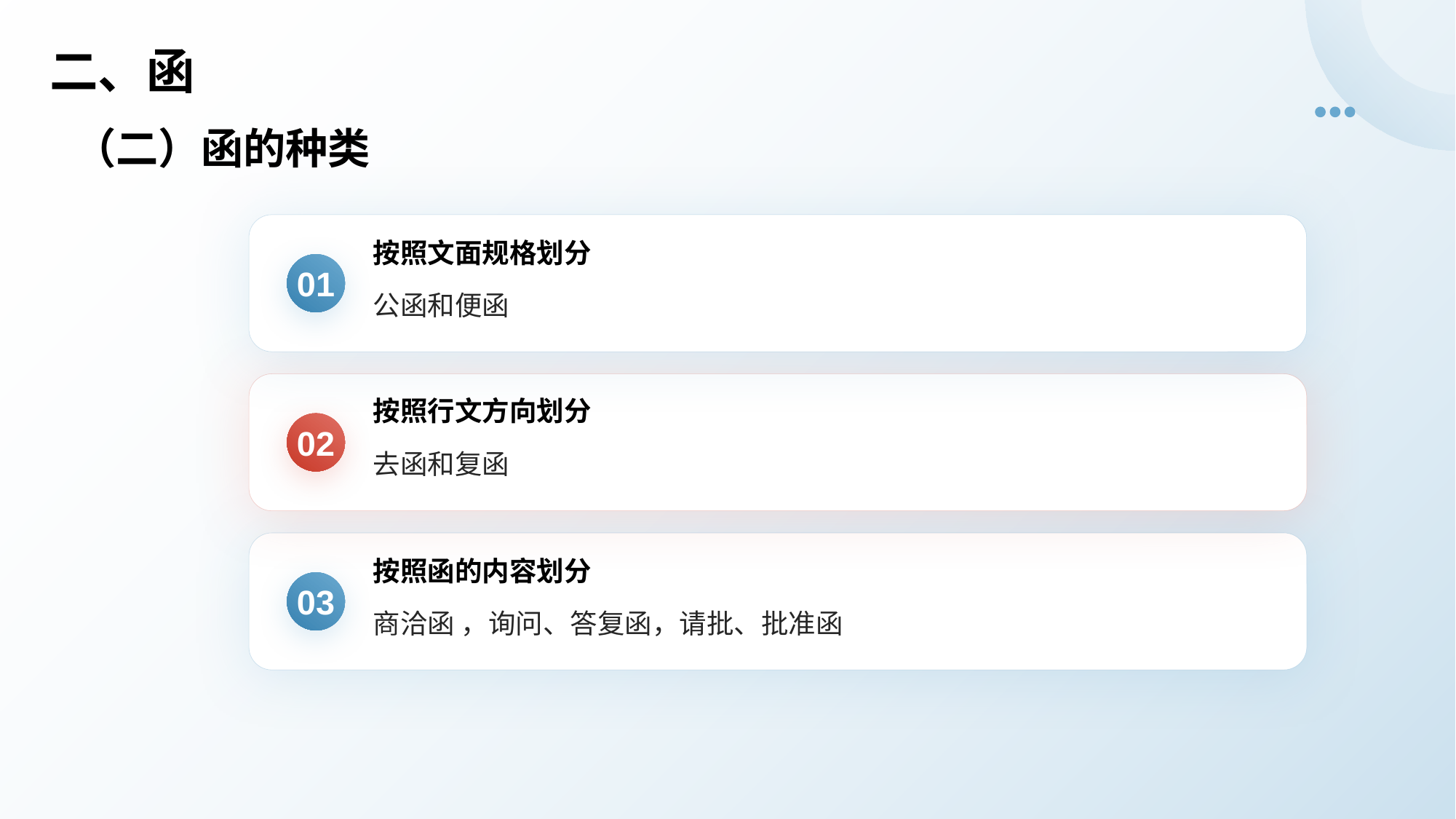

# 二、函
（二）函的种类

按照文面规格划分
01
公函和便函

按照行文方向划分
02
去函和复函

按照函的内容划分
03
商洽函 ，询问、答复函，请批、批准函